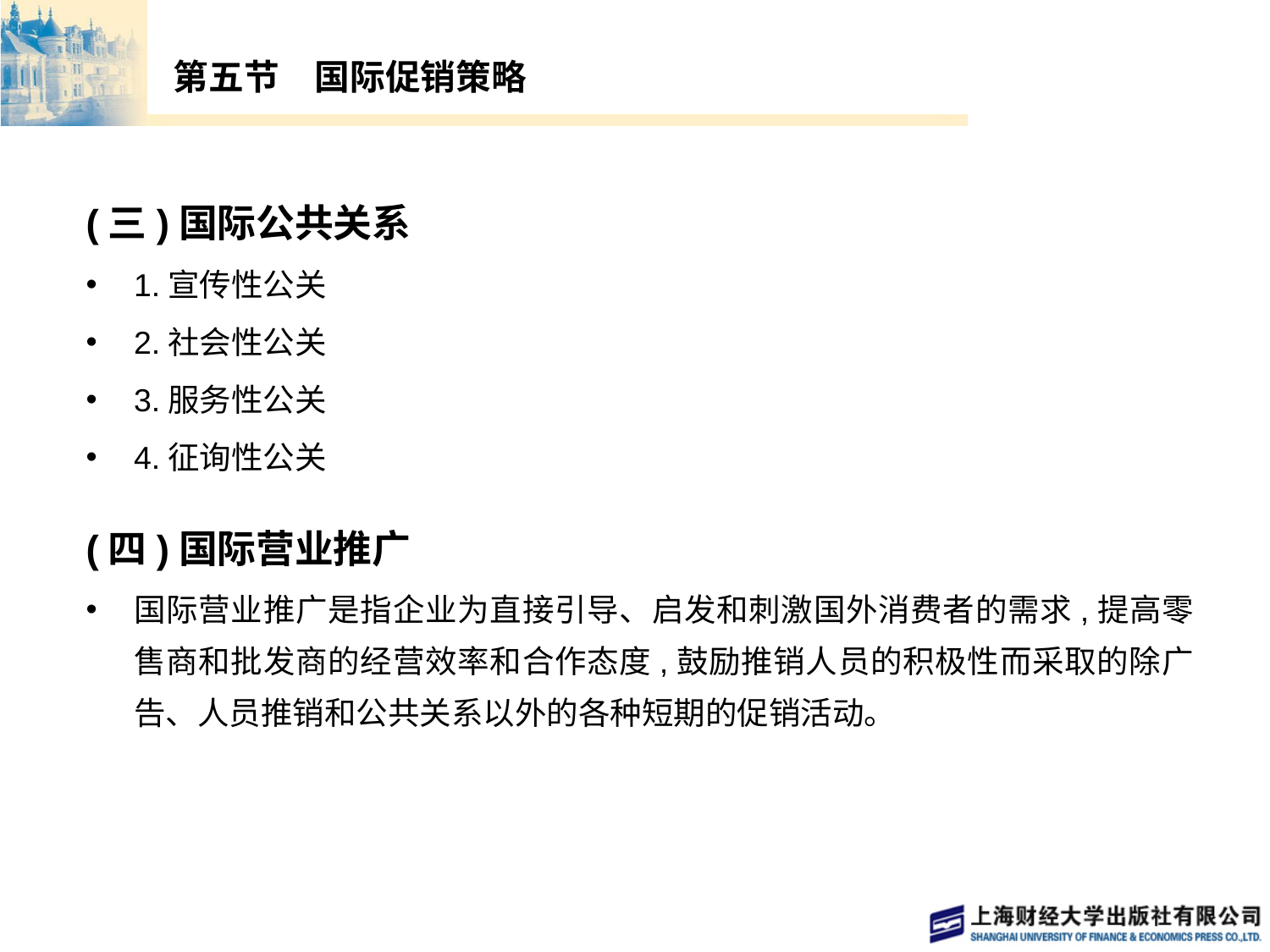

# 第五节　国际促销策略
(三)国际公共关系
1.宣传性公关
2.社会性公关
3.服务性公关
4.征询性公关
(四)国际营业推广
国际营业推广是指企业为直接引导、启发和刺激国外消费者的需求,提高零售商和批发商的经营效率和合作态度,鼓励推销人员的积极性而采取的除广告、人员推销和公共关系以外的各种短期的促销活动。